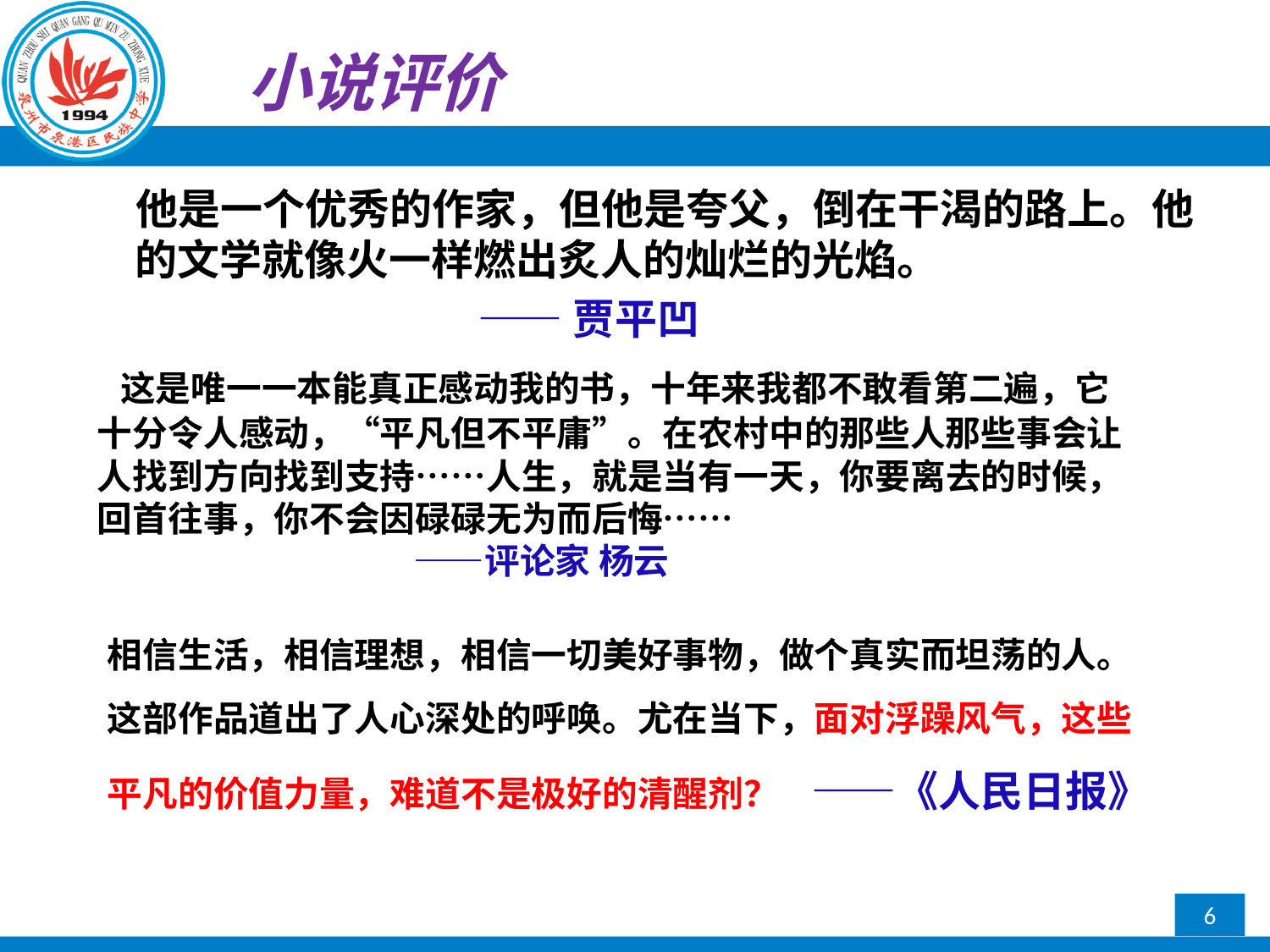

小说评价
    他是一个优秀的作家，但他是夸父，倒在干渴的路上。他的文学就像火一样燃出炙人的灿烂的光焰。
                                         ——贾平凹
 这是唯一一本能真正感动我的书，十年来我都不敢看第二遍，它十分令人感动，“平凡但不平庸”。在农村中的那些人那些事会让人找到方向找到支持……人生，就是当有一天，你要离去的时候，回首往事，你不会因碌碌无为而后悔……
　　　　　　             ——评论家 杨云
相信生活，相信理想，相信一切美好事物，做个真实而坦荡的人。这部作品道出了人心深处的呼唤。尤在当下，面对浮躁风气，这些平凡的价值力量，难道不是极好的清醒剂？    ——《人民日报》